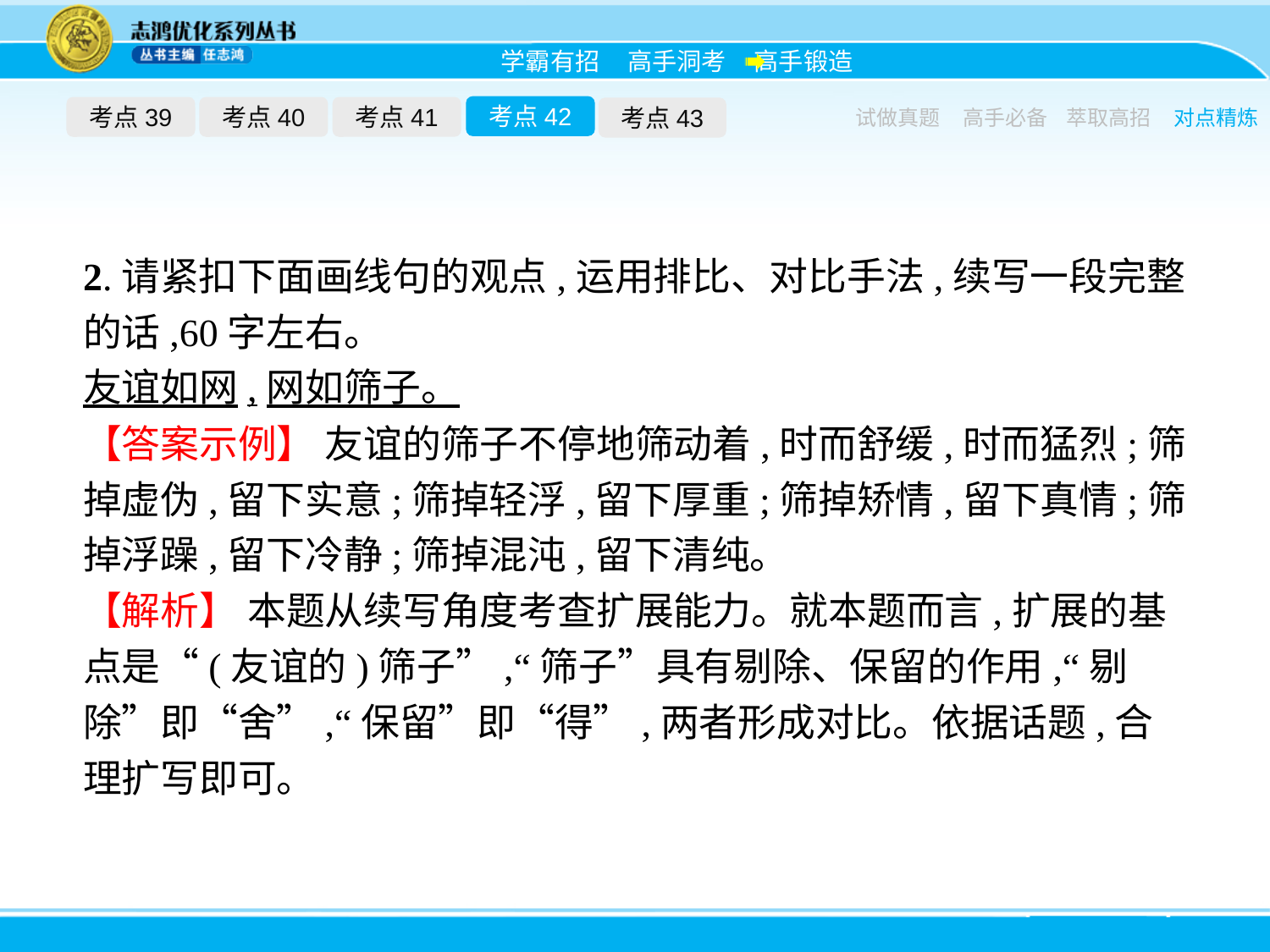

考点42
考点39
考点40
考点41
考点43
试做真题
高手必备
萃取高招
对点精炼
2.请紧扣下面画线句的观点,运用排比、对比手法,续写一段完整的话,60字左右。
友谊如网,网如筛子。
【答案示例】 友谊的筛子不停地筛动着,时而舒缓,时而猛烈;筛掉虚伪,留下实意;筛掉轻浮,留下厚重;筛掉矫情,留下真情;筛掉浮躁,留下冷静;筛掉混沌,留下清纯。
【解析】 本题从续写角度考查扩展能力。就本题而言,扩展的基点是“(友谊的)筛子”,“筛子”具有剔除、保留的作用,“剔除”即“舍”,“保留”即“得”,两者形成对比。依据话题,合理扩写即可。